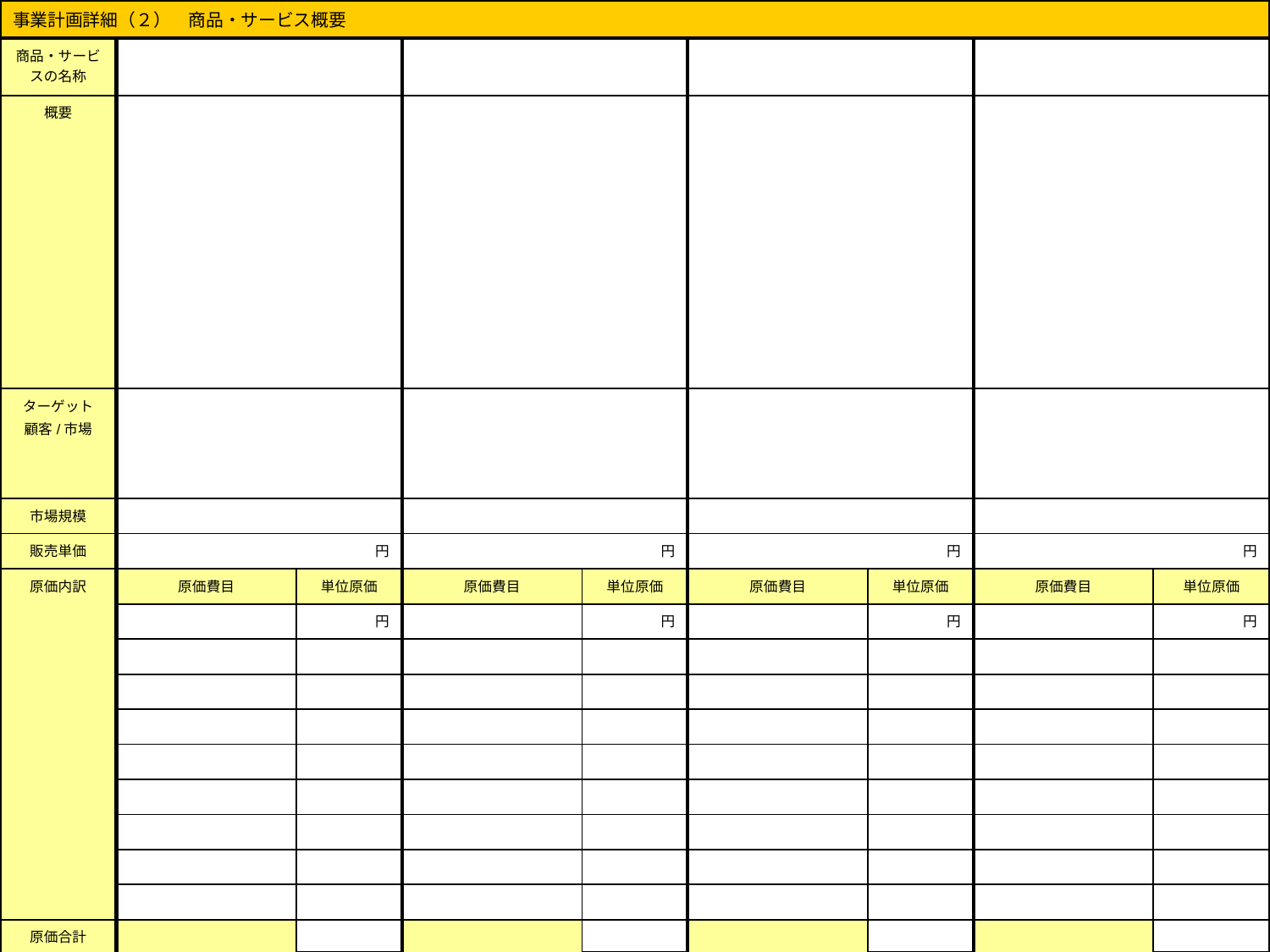

| 事業計画詳細（２）　商品・サービス概要 |  |  |  |  |  |  |  |  |
| --- | --- | --- | --- | --- | --- | --- | --- | --- |
| 商品・サービスの名称 |  |  |  |  |  |  |  |  |
| 概要 |  |  |  |  |  |  |  |  |
| ターゲット 顧客/市場 |  |  |  |  |  |  |  |  |
| 市場規模 |  |  |  |  |  |  |  |  |
| 販売単価 | 円 |  | 円 |  | 円 |  | 円 |  |
| 原価内訳 | 原価費目 | 単位原価 | 原価費目 | 単位原価 | 原価費目 | 単位原価 | 原価費目 | 単位原価 |
|  |  | 円 |  | 円 |  | 円 |  | 円 |
|  |  |  |  |  |  |  |  |  |
|  |  |  |  |  |  |  |  |  |
|  |  |  |  |  |  |  |  |  |
|  |  |  |  |  |  |  |  |  |
|  |  |  |  |  |  |  |  |  |
|  |  |  |  |  |  |  |  |  |
|  |  |  |  |  |  |  |  |  |
|  |  |  |  |  |  |  |  |  |
| 原価合計 |  |  |  |  |  |  |  |  |
(C)NVD株式会社
7